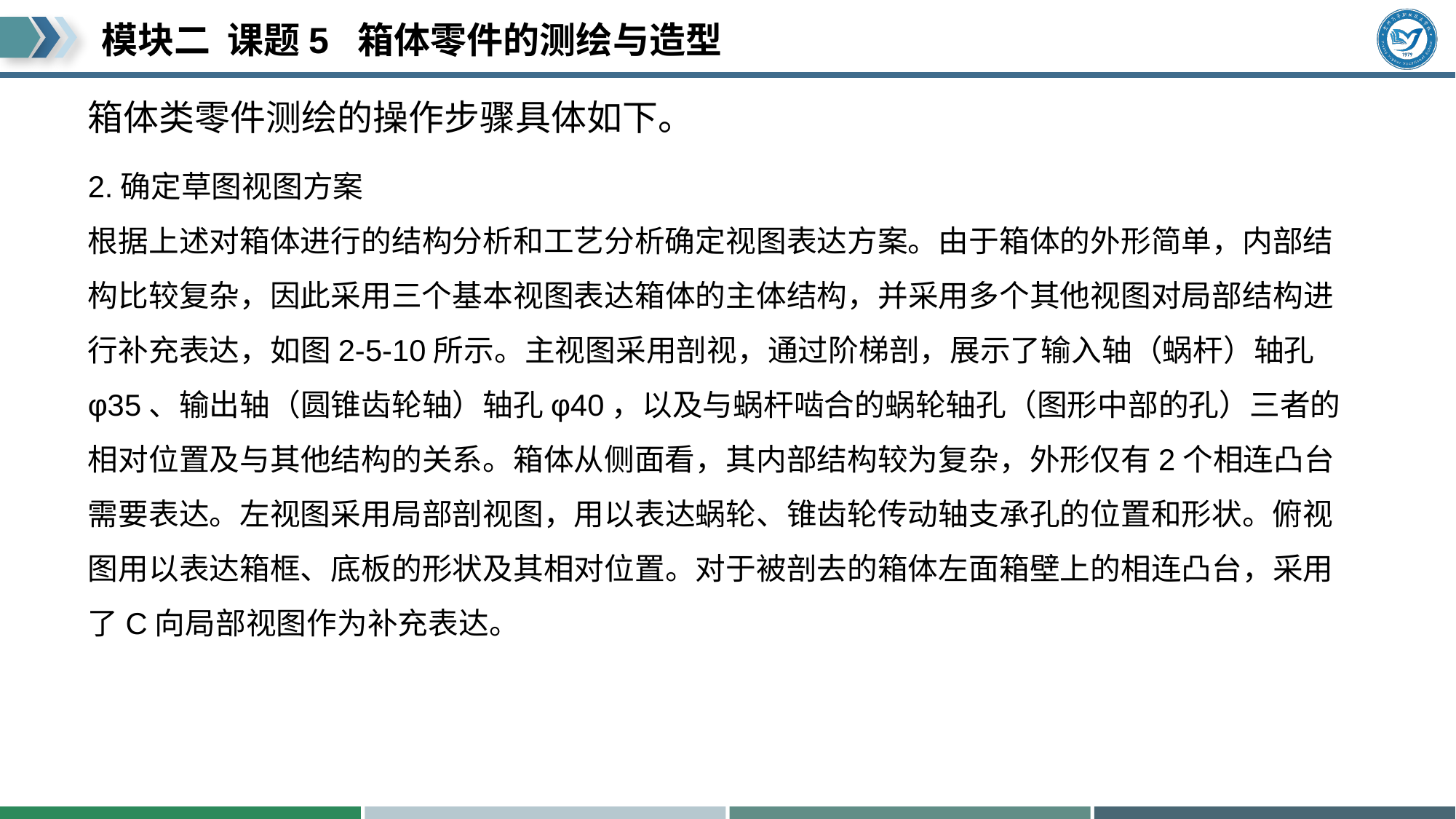

# 箱体类零件测绘的操作步骤具体如下。
2.确定草图视图方案
根据上述对箱体进行的结构分析和工艺分析确定视图表达方案。由于箱体的外形简单，内部结构比较复杂，因此采用三个基本视图表达箱体的主体结构，并采用多个其他视图对局部结构进行补充表达，如图2-5-10所示。主视图采用剖视，通过阶梯剖，展示了输入轴（蜗杆）轴孔φ35、输出轴（圆锥齿轮轴）轴孔φ40，以及与蜗杆啮合的蜗轮轴孔（图形中部的孔）三者的相对位置及与其他结构的关系。箱体从侧面看，其内部结构较为复杂，外形仅有2个相连凸台需要表达。左视图采用局部剖视图，用以表达蜗轮、锥齿轮传动轴支承孔的位置和形状。俯视图用以表达箱框、底板的形状及其相对位置。对于被剖去的箱体左面箱壁上的相连凸台，采用了C向局部视图作为补充表达。